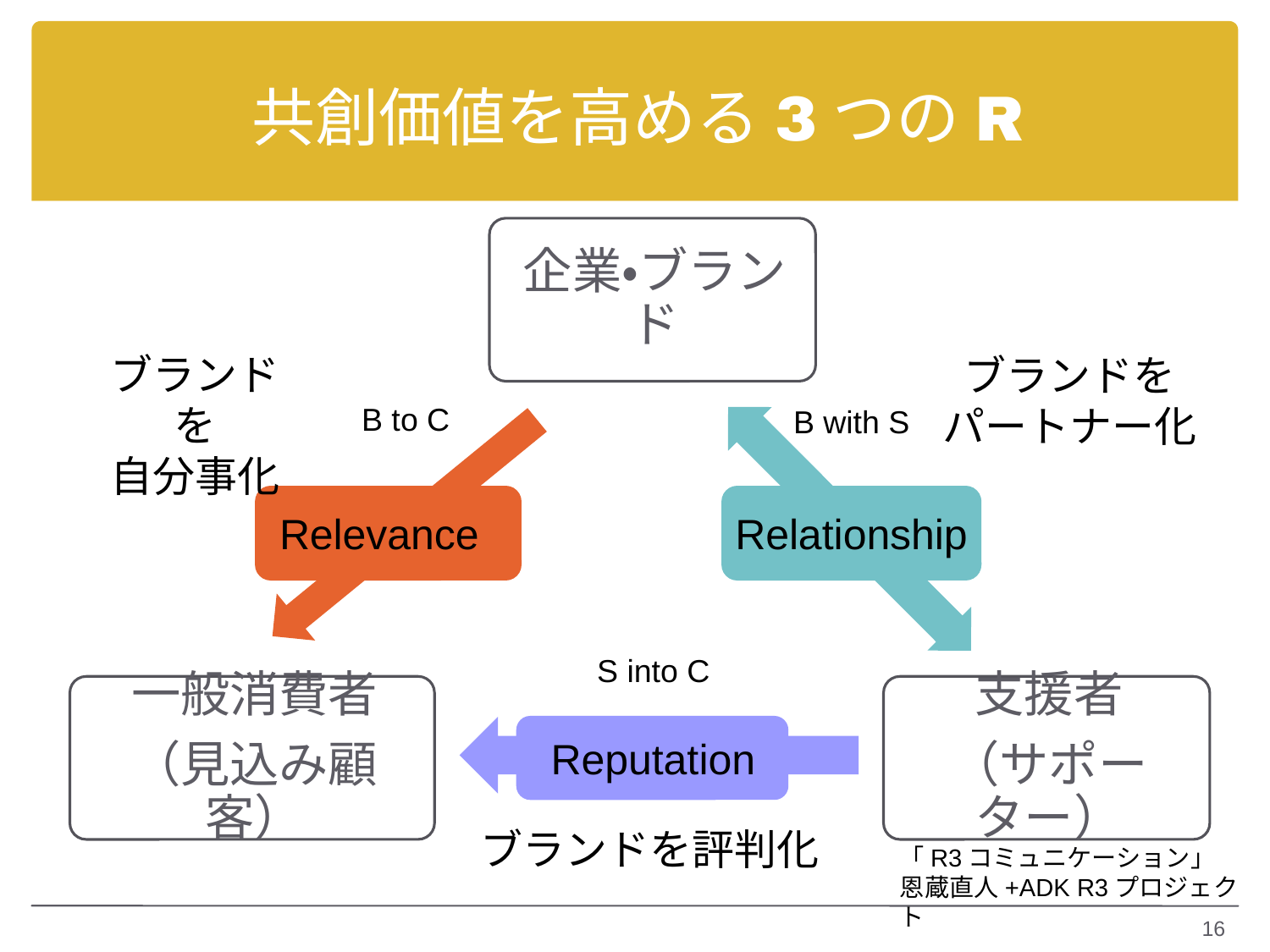

# 共創価値を高める3つのR
企業・ブランド

支援者
（サポーター）

一般消費者
（見込み顧客）

ブランドを
自分事化
ブランドを
パートナー化
B to C
B with S

Relevance

Relationship
S into C

Reputation
ブランドを評判化
「R3コミュニケーション」
恩蔵直人+ADK R3プロジェクト
16